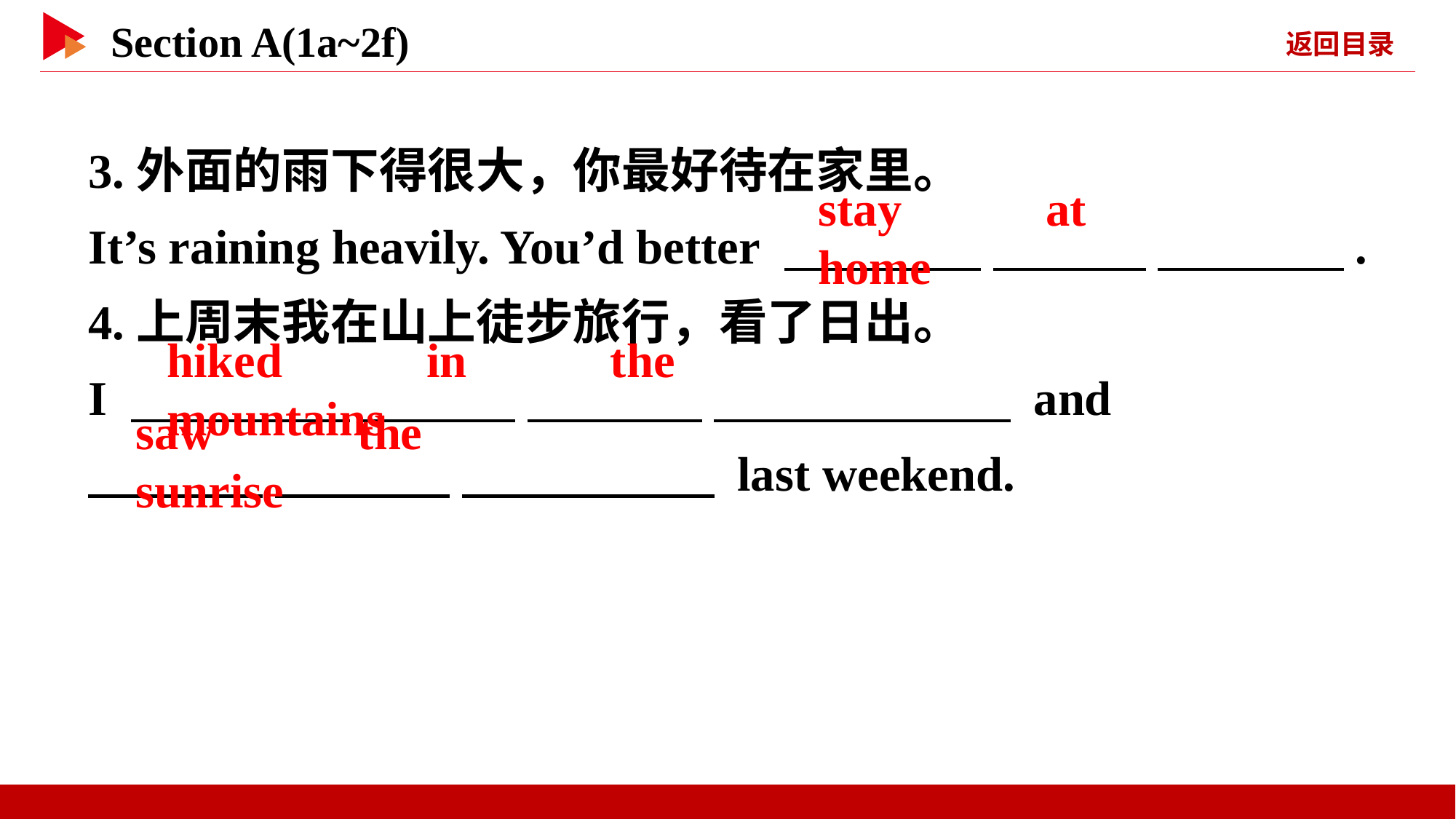

3.外面的雨下得很大，你最好待在家里。
It’s raining heavily. You’d better 　         　 　     　 　        　.
4.上周末我在山上徒步旅行，看了日出。
I 　           　 　     　 　       　 　                  　 and
　       　 　       　 　              　 last weekend.
stay 　 　at 　 　home
hiked 　 　in 　 　the 　 　mountains
saw 　 　the 　 　sunrise